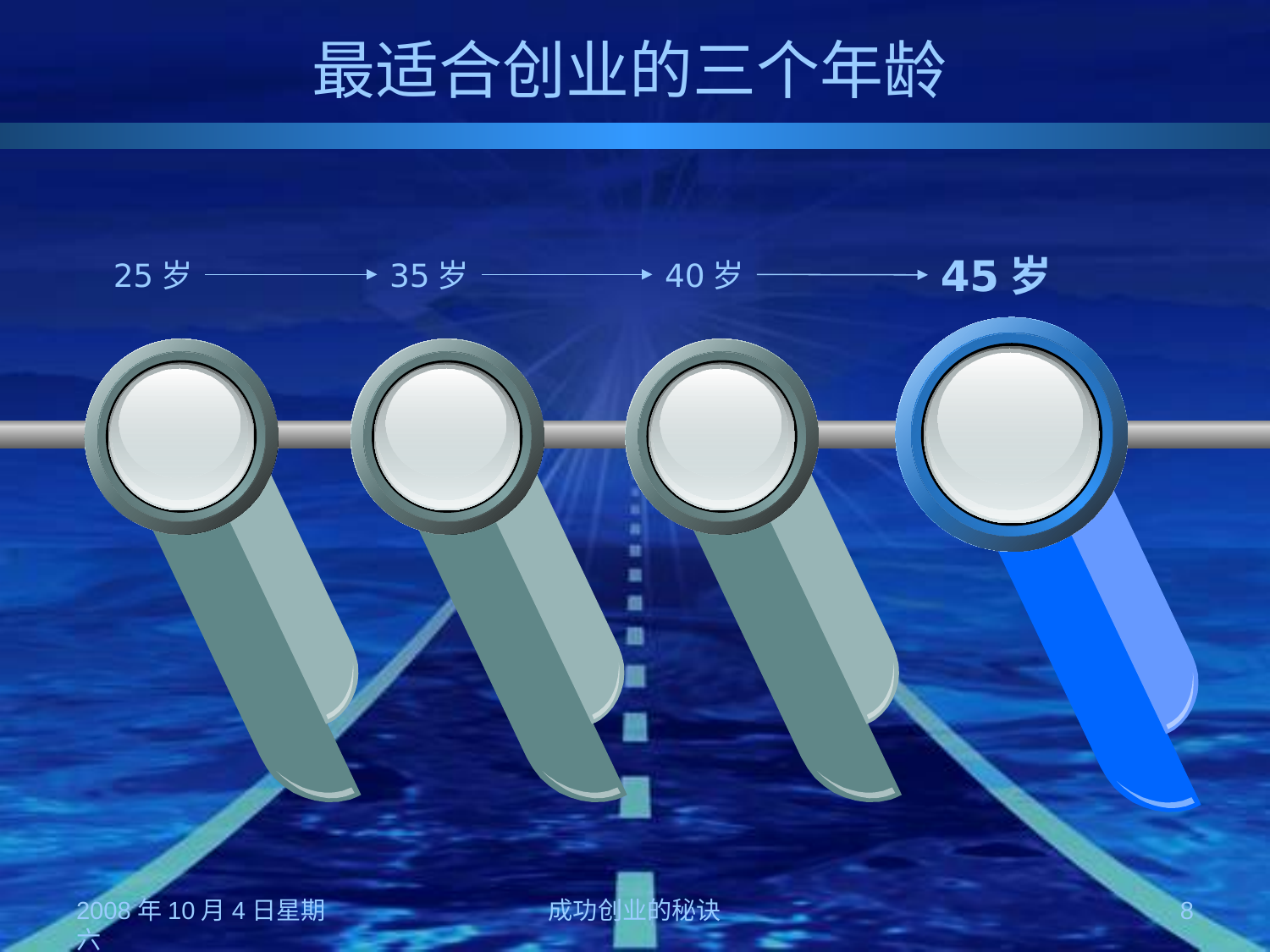

# 最适合创业的三个年龄
45岁
25岁
35岁
40岁

2008年10月4日星期六
成功创业的秘诀
8